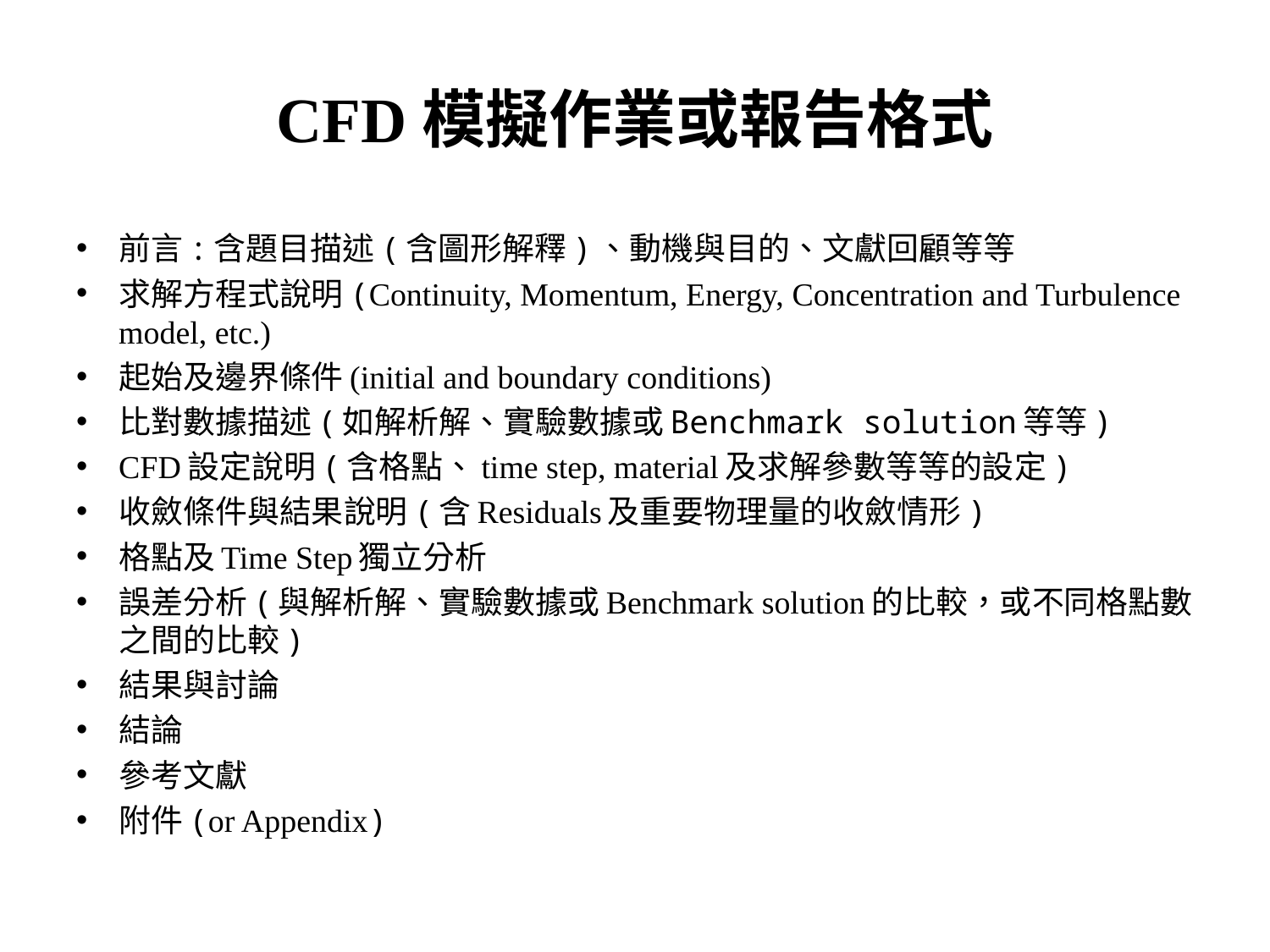

# CFD模擬作業或報告格式
前言:含題目描述(含圖形解釋)、動機與目的、文獻回顧等等
求解方程式說明(Continuity, Momentum, Energy, Concentration and Turbulence model, etc.)
起始及邊界條件(initial and boundary conditions)
比對數據描述(如解析解、實驗數據或Benchmark solution等等)
CFD設定說明(含格點、time step, material及求解參數等等的設定)
收斂條件與結果說明(含Residuals及重要物理量的收斂情形)
格點及Time Step獨立分析
誤差分析(與解析解、實驗數據或Benchmark solution的比較，或不同格點數之間的比較)
結果與討論
結論
參考文獻
附件(or Appendix)